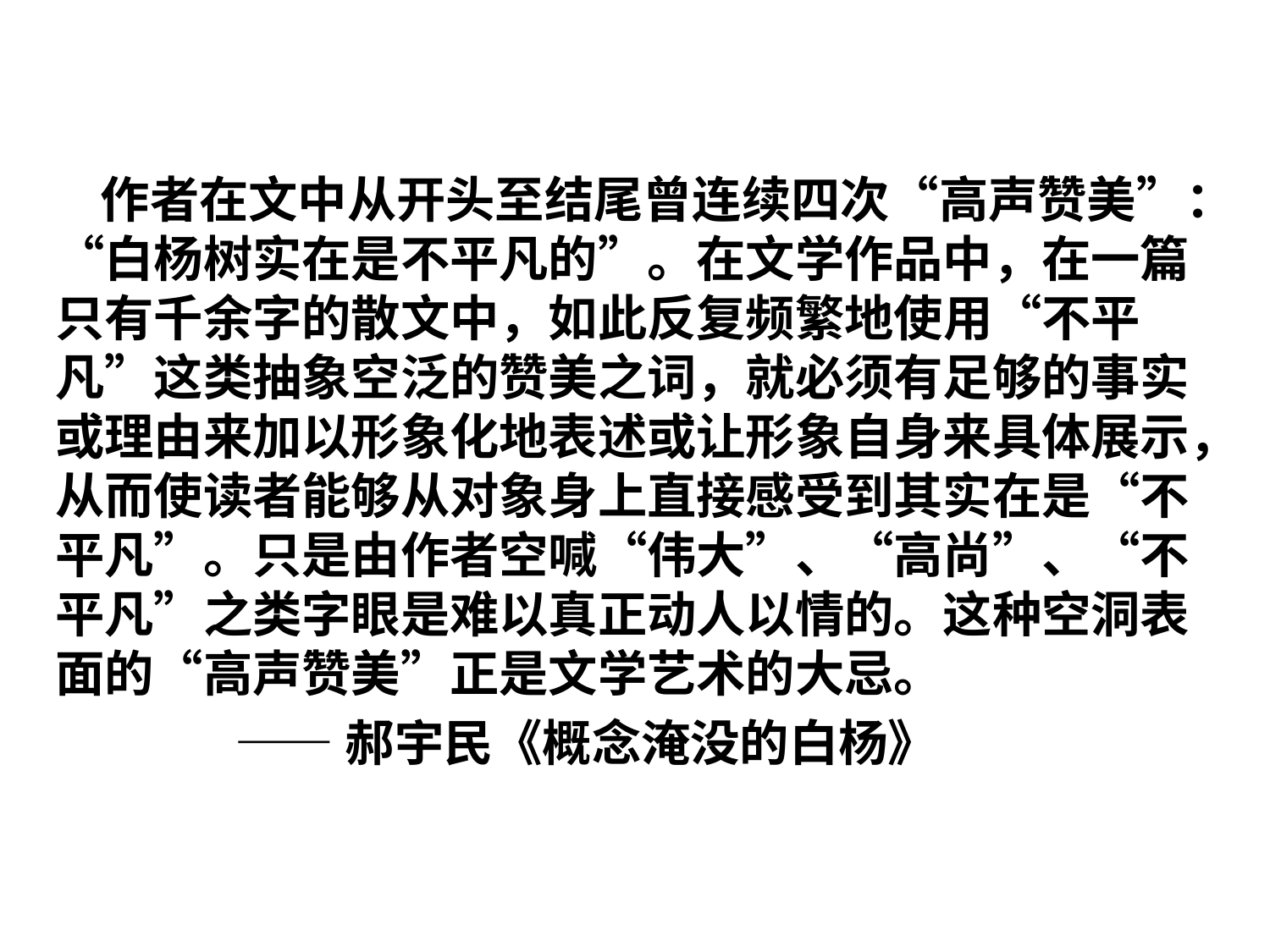

作者在文中从开头至结尾曾连续四次“高声赞美”：“白杨树实在是不平凡的”。在文学作品中，在一篇只有千余字的散文中，如此反复频繁地使用“不平凡”这类抽象空泛的赞美之词，就必须有足够的事实或理由来加以形象化地表述或让形象自身来具体展示，从而使读者能够从对象身上直接感受到其实在是“不平凡”。只是由作者空喊“伟大”、“高尚”、“不平凡”之类字眼是难以真正动人以情的。这种空洞表面的“高声赞美”正是文学艺术的大忌。
                ——郝宇民《概念淹没的白杨》